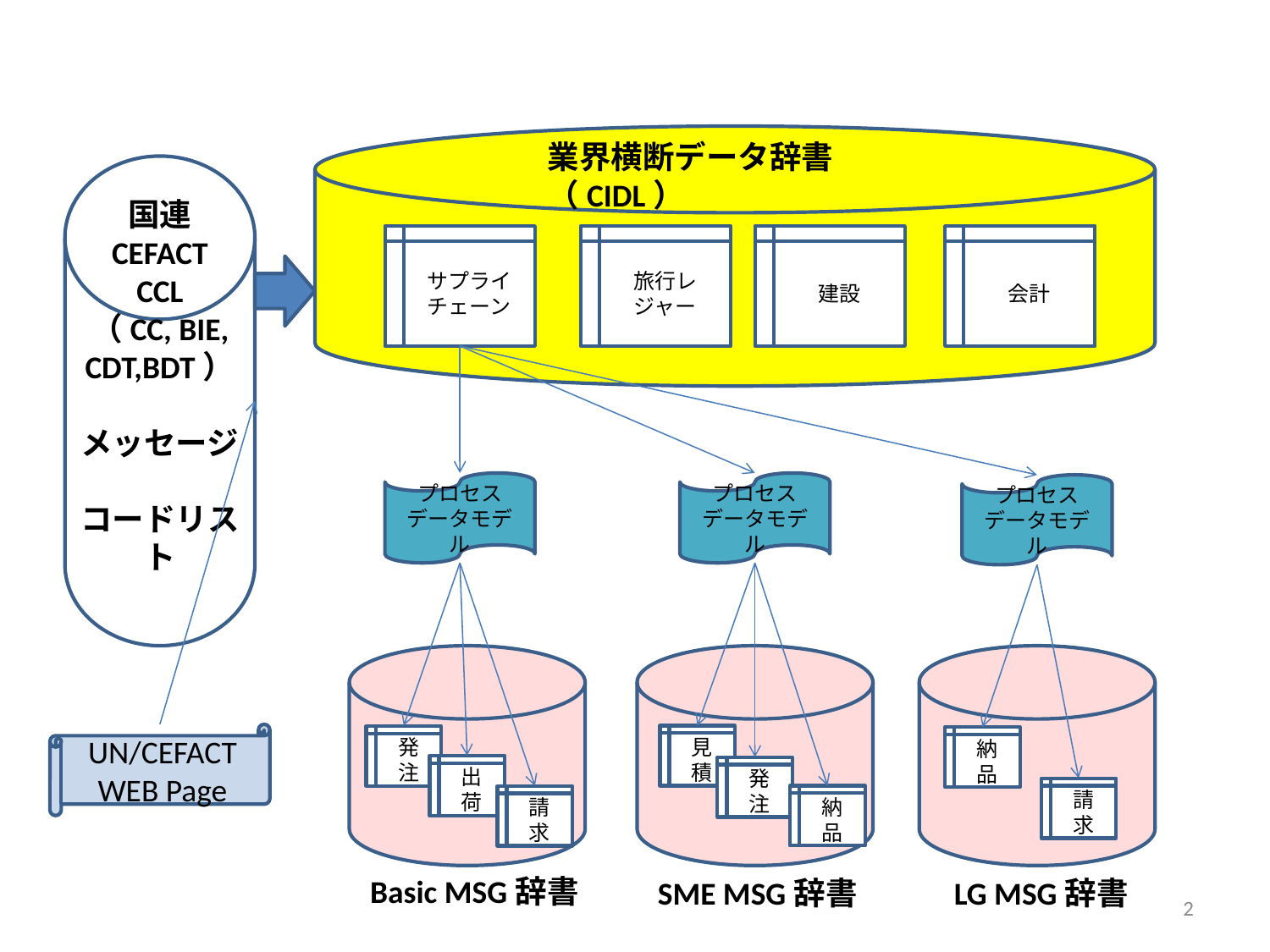

業界横断データ辞書（CIDL）
国連
CEFACT
CCL
（CC, BIE,
CDT,BDT）

メッセージ

コードリスト

サプライチェーン
旅行レジャー
建設
会計

プロセス
データモデル
プロセス
データモデル
プロセス
データモデル

UN/CEFACT
WEB Page
見積
発注
納品
出荷
発注
請求
納品
請求
Basic MSG辞書
SME MSG辞書
LG MSG辞書
2